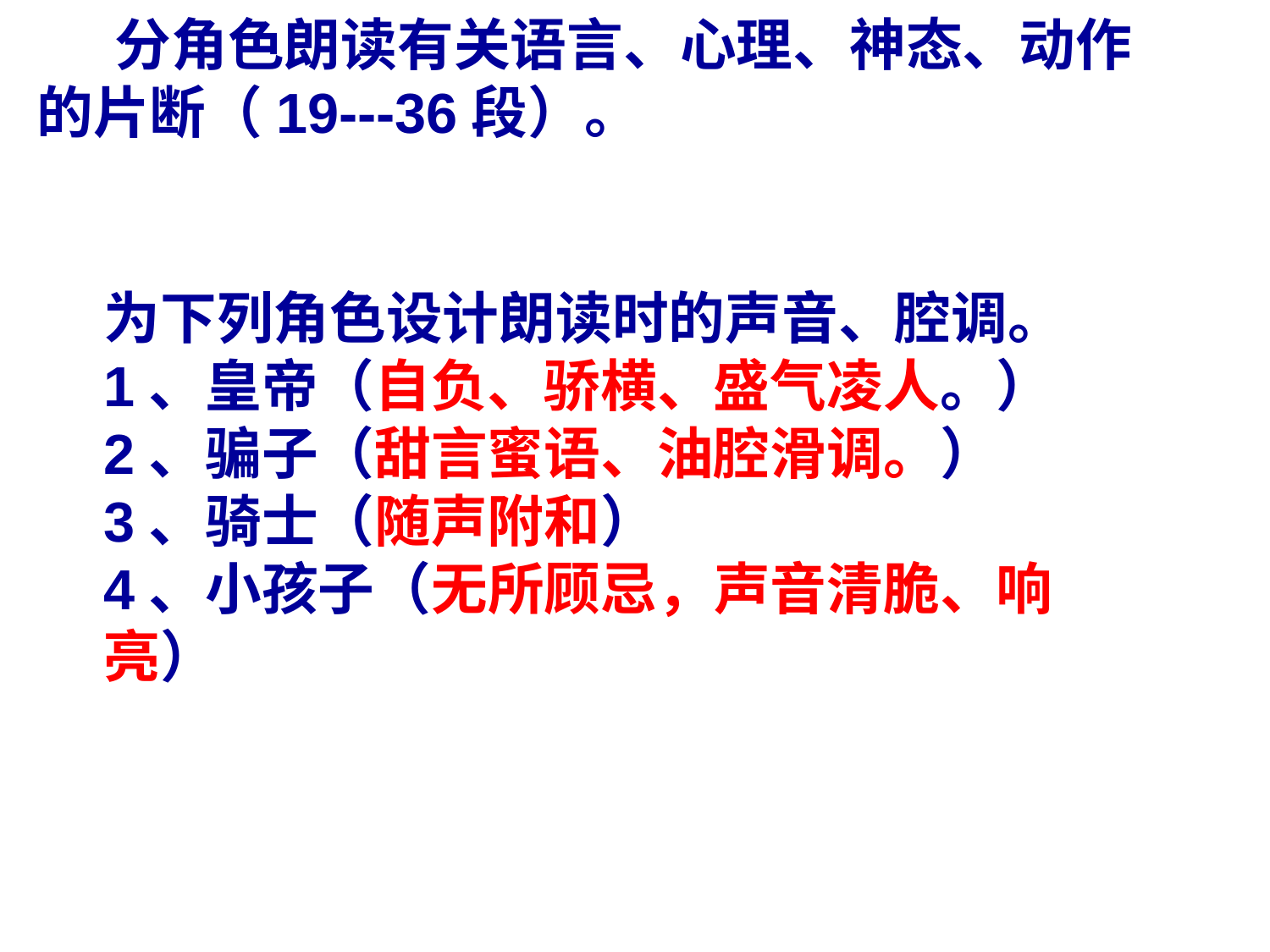

分角色朗读有关语言、心理、神态、动作的片断（19---36段）。
为下列角色设计朗读时的声音、腔调。
1、皇帝（自负、骄横、盛气凌人。）
2、骗子（甜言蜜语、油腔滑调。）
3、骑士（随声附和）
4、小孩子（无所顾忌，声音清脆、响亮）